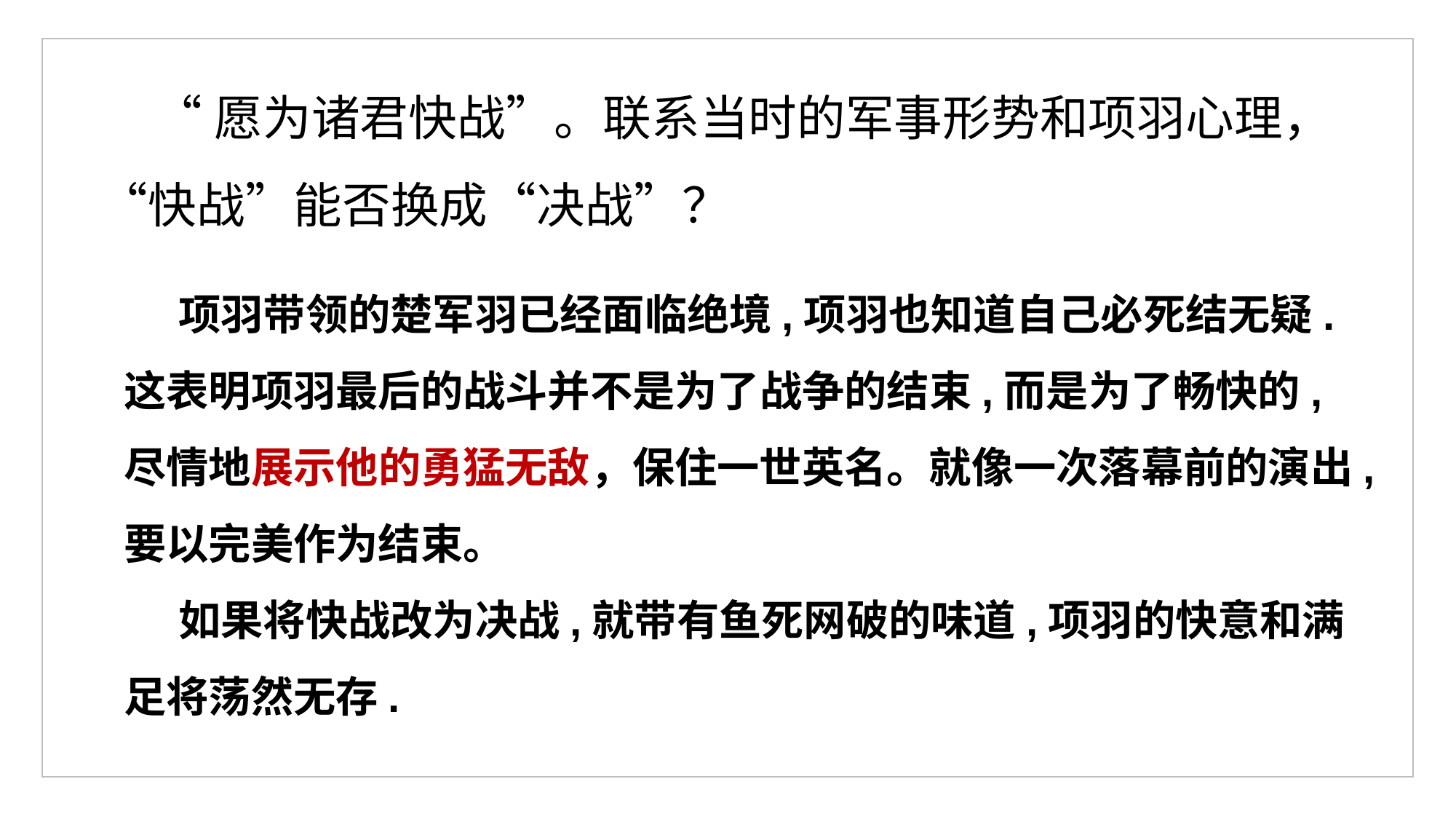

“愿为诸君快战”。联系当时的军事形势和项羽心理，“快战”能否换成“决战”？
项羽带领的楚军羽已经面临绝境,项羽也知道自己必死结无疑.这表明项羽最后的战斗并不是为了战争的结束,而是为了畅快的,尽情地展示他的勇猛无敌，保住一世英名。就像一次落幕前的演出,要以完美作为结束。
如果将快战改为决战,就带有鱼死网破的味道,项羽的快意和满足将荡然无存.